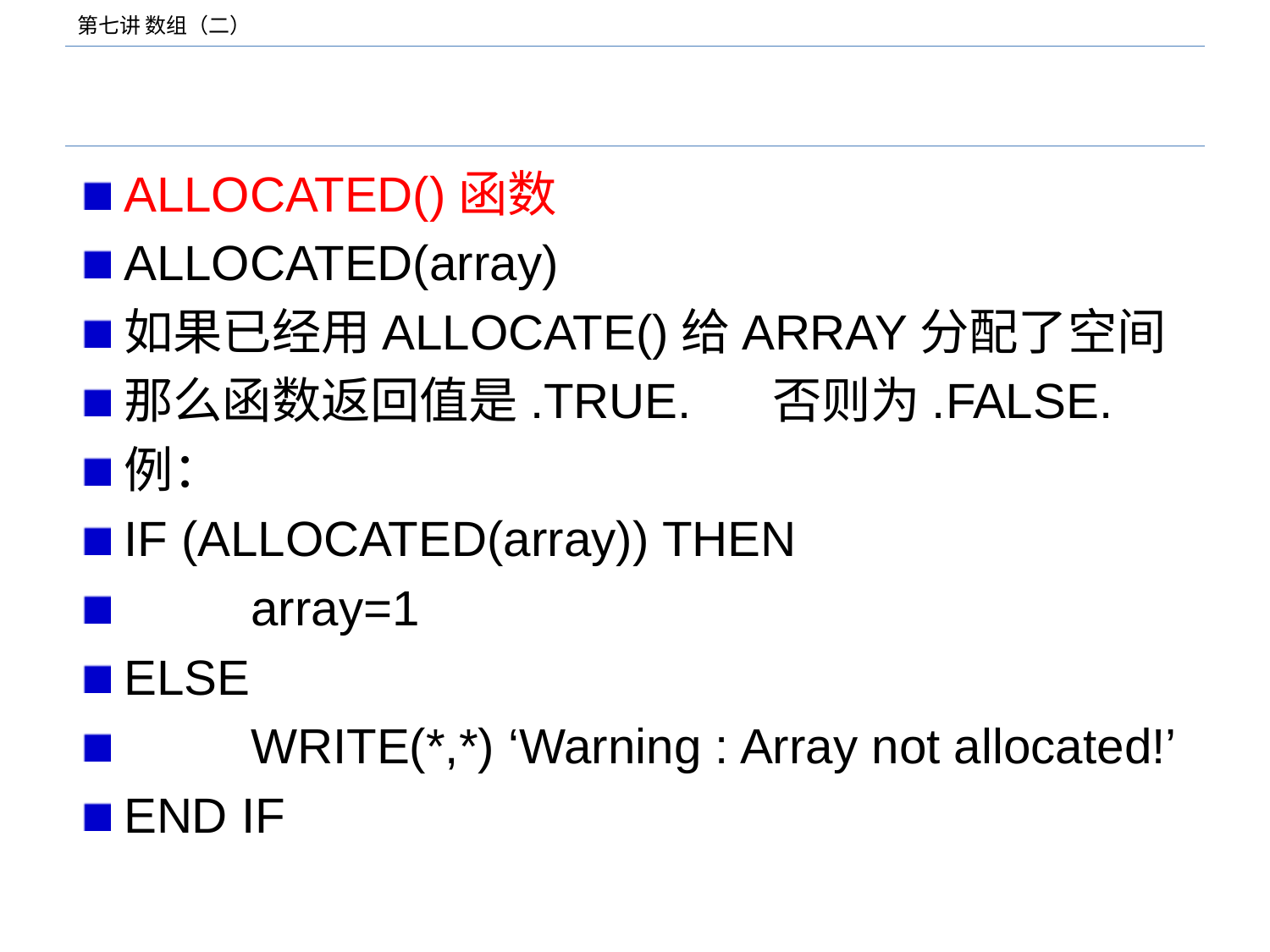

#
ALLOCATED()函数
ALLOCATED(array)
如果已经用ALLOCATE()给ARRAY分配了空间
那么函数返回值是.TRUE.     否则为.FALSE.
例：
IF (ALLOCATED(array)) THEN
	array=1
ELSE
	WRITE(*,*) ‘Warning : Array not allocated!’
END IF